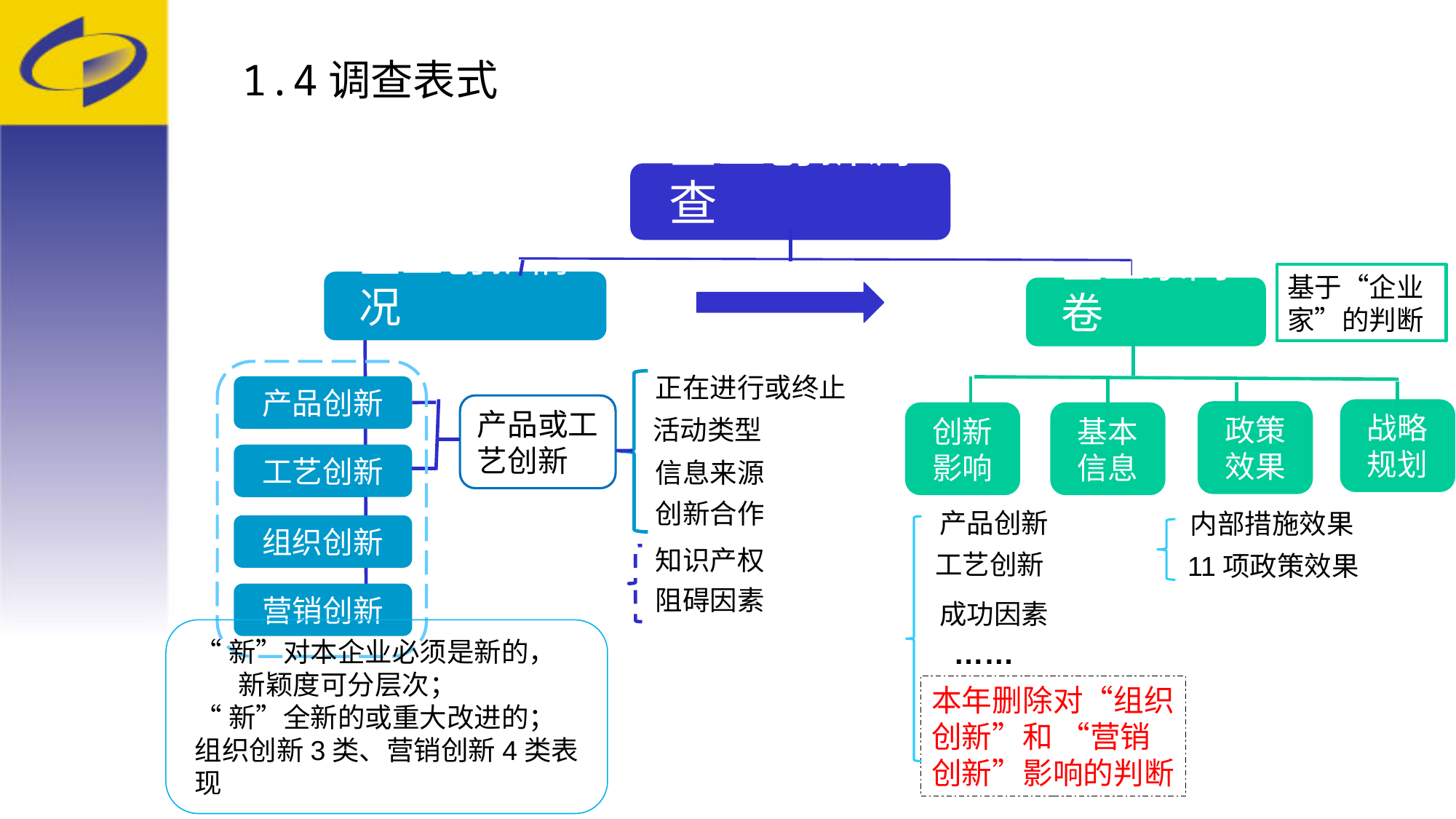

1.4调查表式
企业创新调查
基于“企业家”的判断
企业创新情况
企业家问卷

正在进行或终止

产品创新
产品或工艺创新
战略规划
政策效果
基本信息
创新影响
活动类型
工艺创新
信息来源
创新合作
产品创新
内部措施效果
组织创新

知识产权
工艺创新
11项政策效果

阻碍因素
营销创新
成功因素
……
“新”对本企业必须是新的，
      新颖度可分层次；
“新”全新的或重大改进的；
组织创新3类、营销创新4类表现
本年删除对“组织创新”和 “营销创新”影响的判断